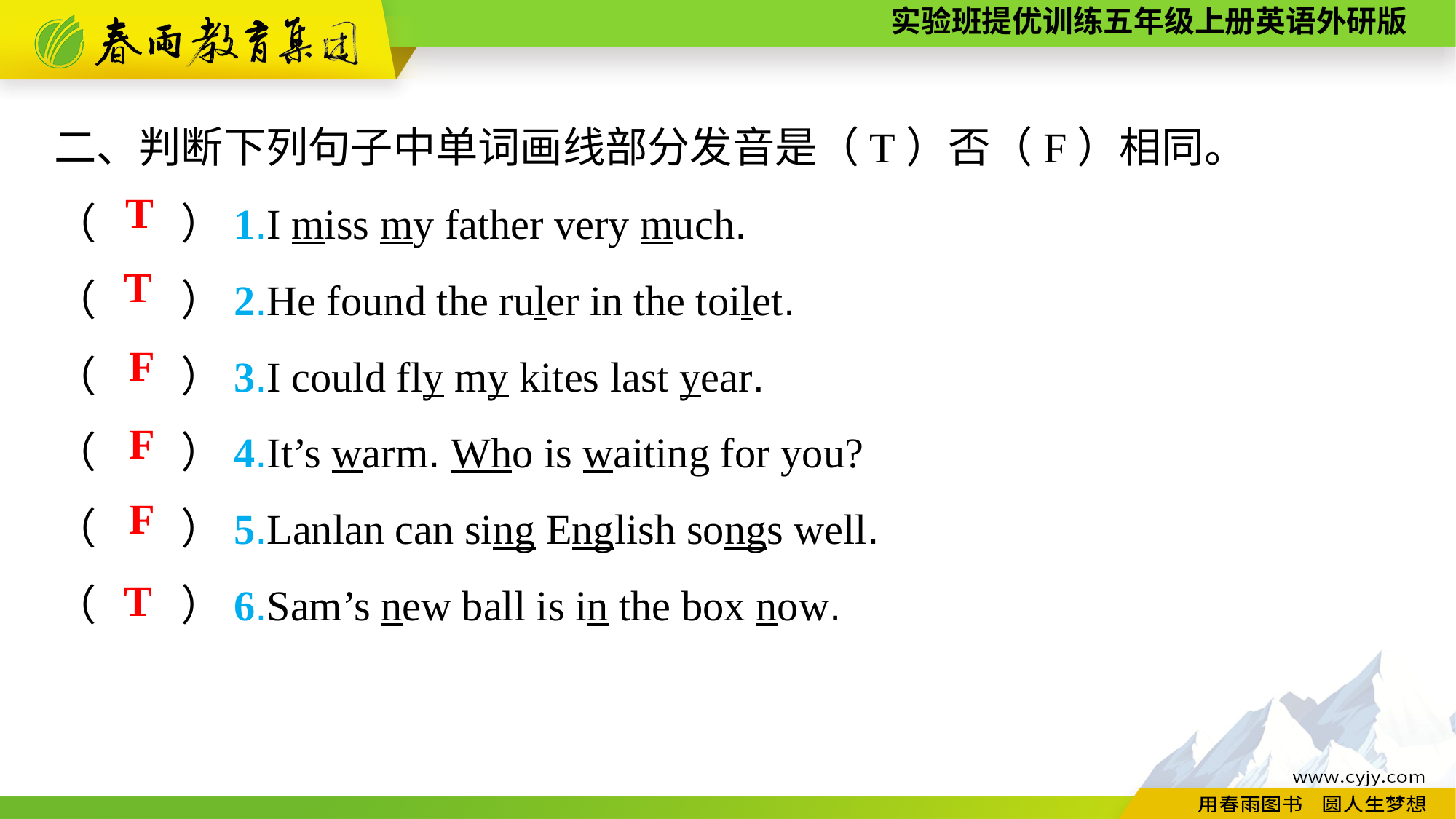

二、判断下列句子中单词画线部分发音是（T）否（F）相同。
（　　）1.I miss my father very much.
（　　）2.He found the ruler in the toilet.
（　　）3.I could fly my kites last year.
（　　）4.It’s warm. Who is waiting for you?
（　　）5.Lanlan can sing English songs well.
（　　）6.Sam’s new ball is in the box now.
T
T
F
F
F
T